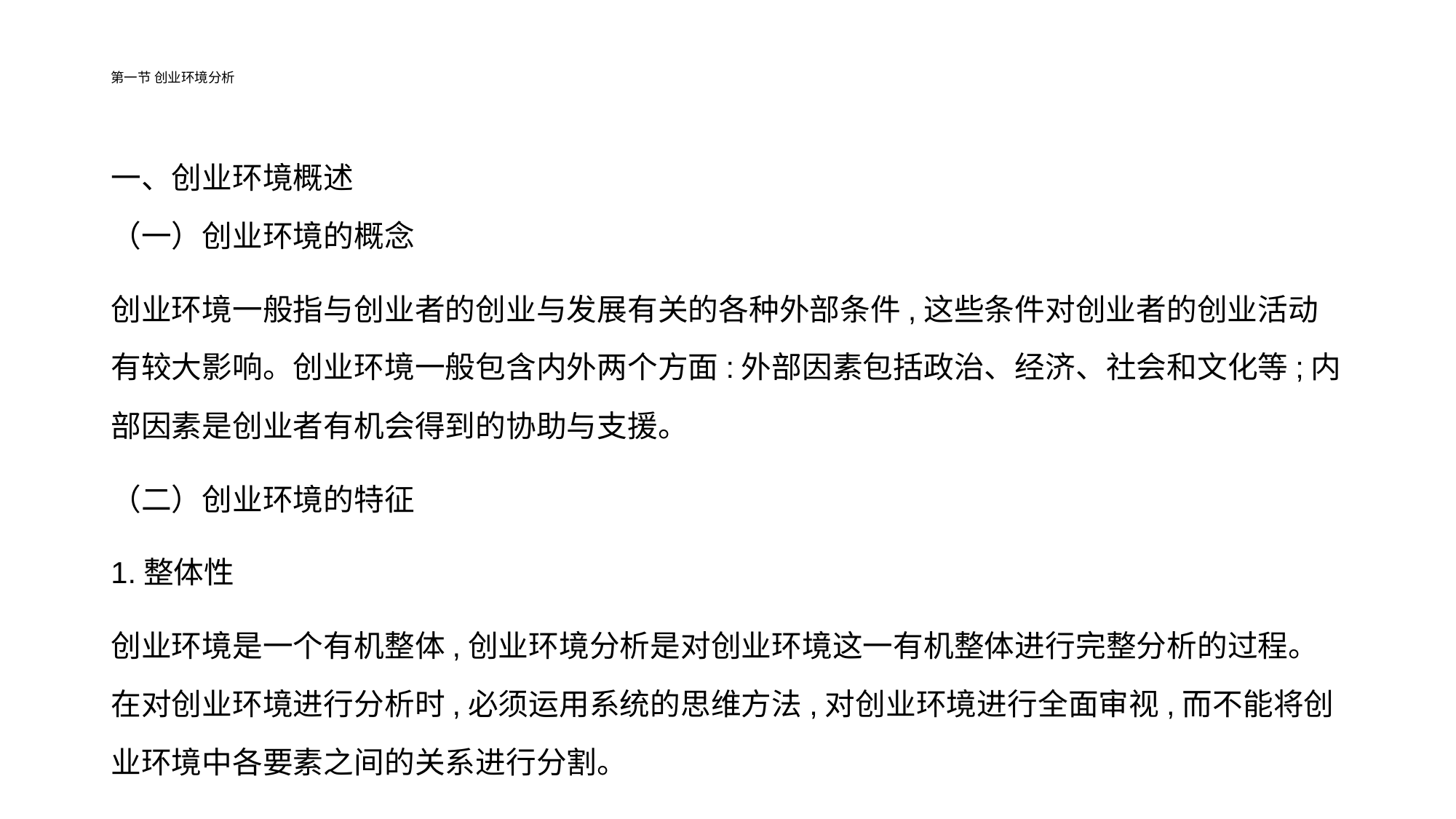

# 第一节 创业环境分析
一、创业环境概述
（一）创业环境的概念
创业环境一般指与创业者的创业与发展有关的各种外部条件,这些条件对创业者的创业活动有较大影响。创业环境一般包含内外两个方面:外部因素包括政治、经济、社会和文化等;内部因素是创业者有机会得到的协助与支援。
（二）创业环境的特征
1.整体性
创业环境是一个有机整体,创业环境分析是对创业环境这一有机整体进行完整分析的过程。在对创业环境进行分析时,必须运用系统的思维方法,对创业环境进行全面审视,而不能将创业环境中各要素之间的关系进行分割。